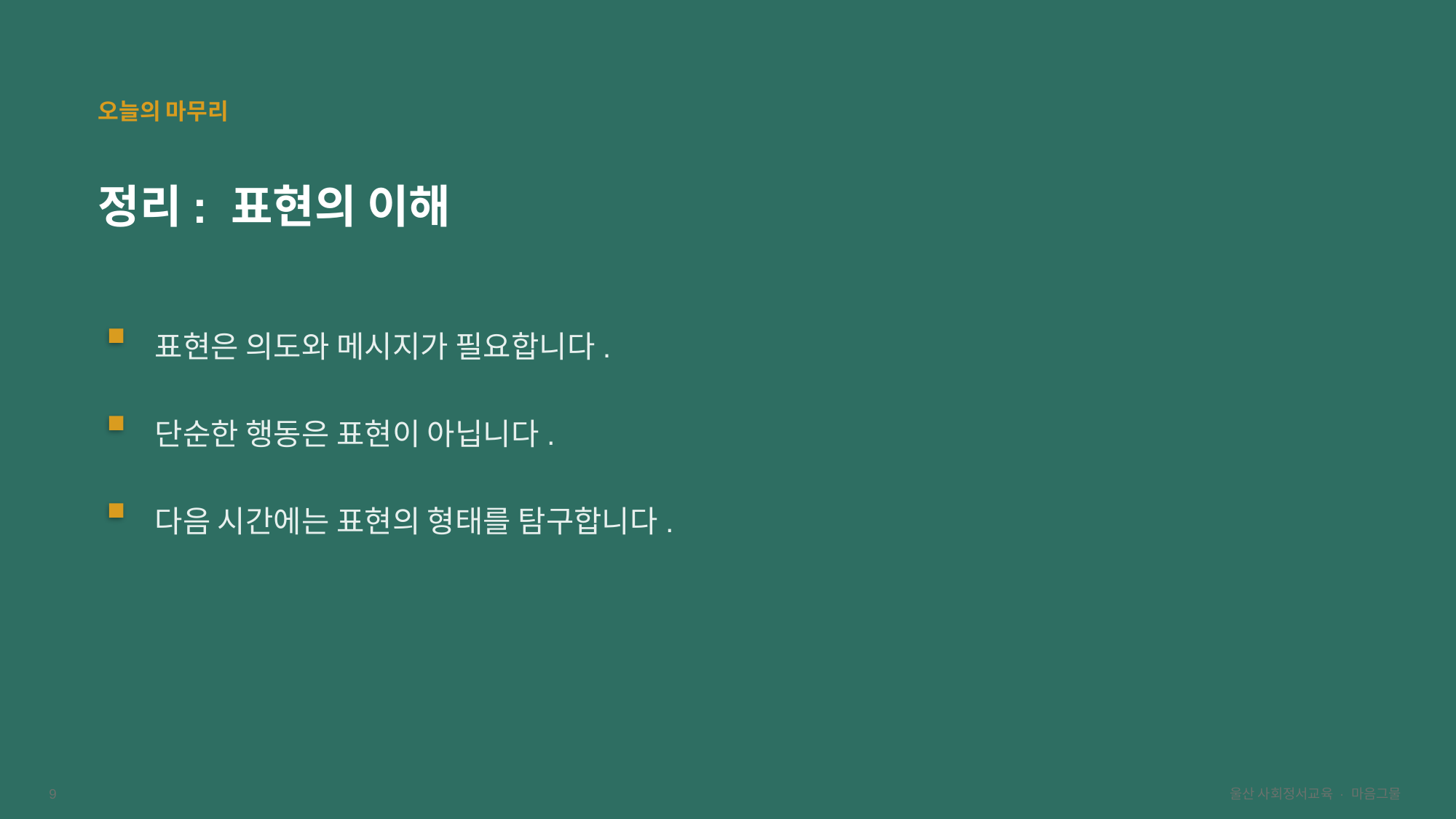

오늘의 마무리
정리: 표현의 이해
표현은 의도와 메시지가 필요합니다.

단순한 행동은 표현이 아닙니다.

다음 시간에는 표현의 형태를 탐구합니다.

9
울산 사회정서교육 · 마음그물